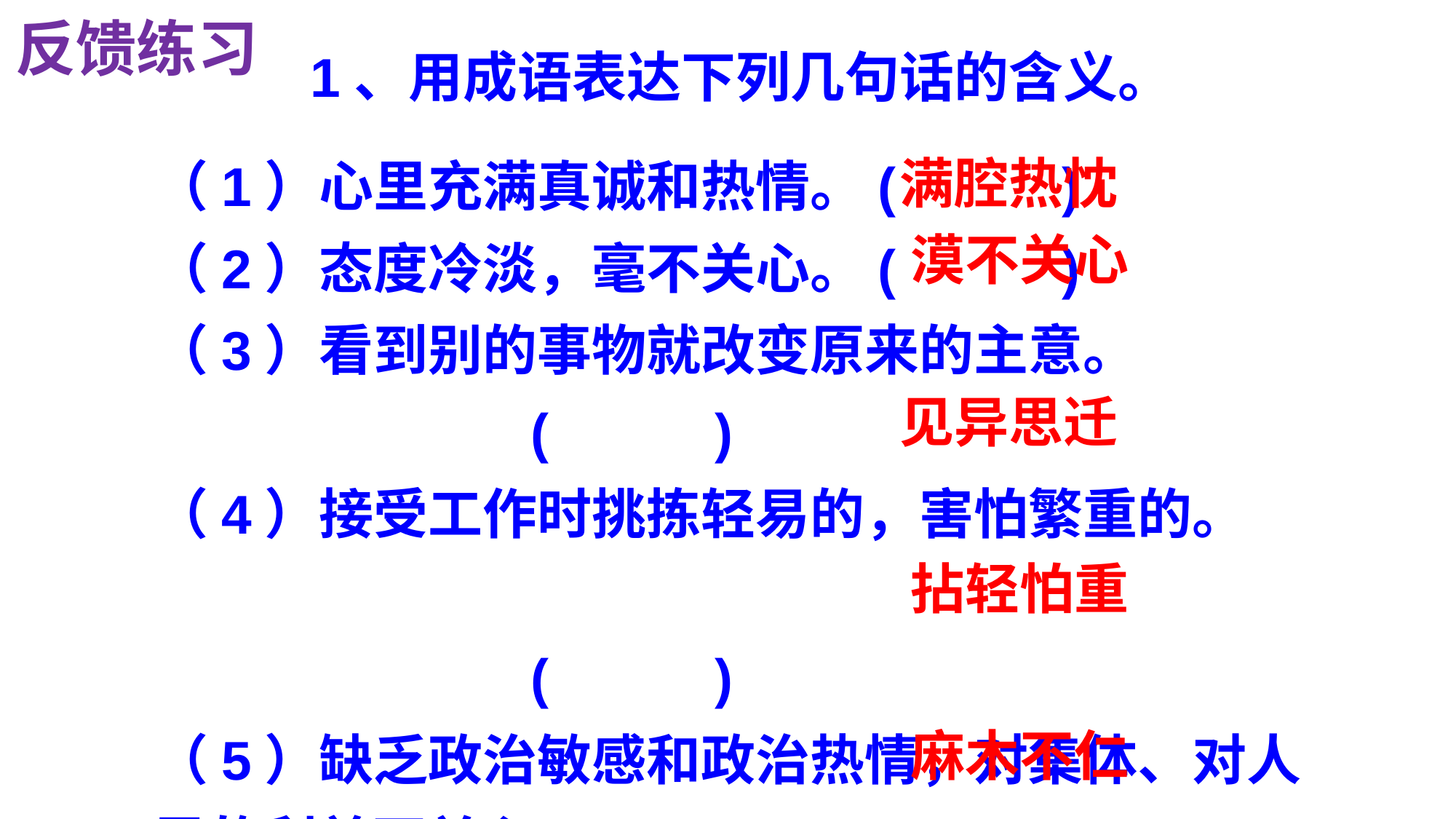

反馈练习
1、用成语表达下列几句话的含义。
（1）心里充满真诚和热情。(           )
（2）态度冷淡，毫不关心。(           )
（3）看到别的事物就改变原来的主意。
                         (           )
（4）接受工作时挑拣轻易的，害怕繁重的。
                         (           )
（5）缺乏政治敏感和政治热情，对集体、对人民的利益不关心。           (           )
满腔热忱
漠不关心
见异思迁
拈轻怕重
麻木不仁